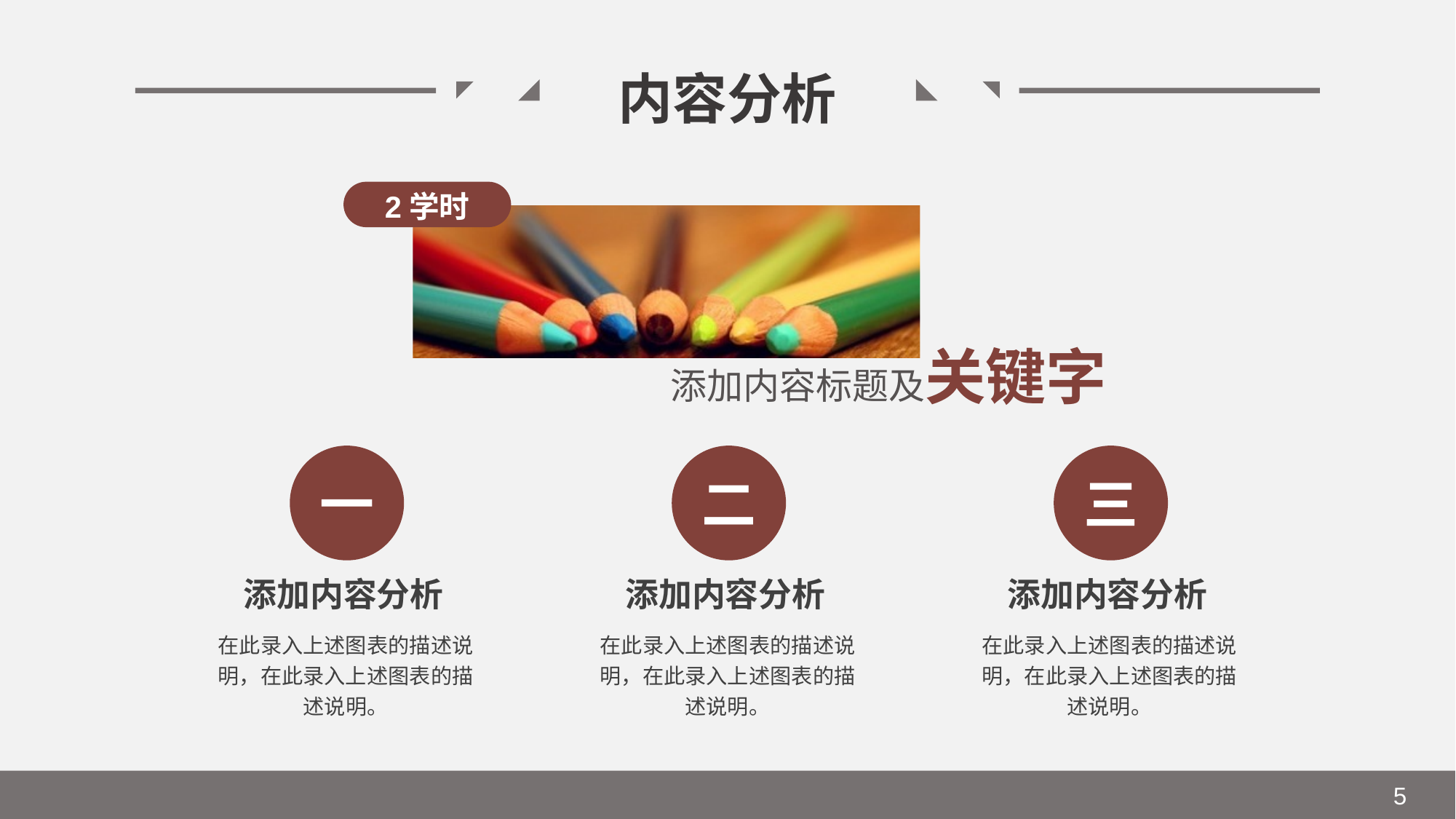

内容分析

2学时

添加内容标题及关键字

一

二

三
添加内容分析
添加内容分析
添加内容分析
在此录入上述图表的描述说明，在此录入上述图表的描述说明。
在此录入上述图表的描述说明，在此录入上述图表的描述说明。
在此录入上述图表的描述说明，在此录入上述图表的描述说明。